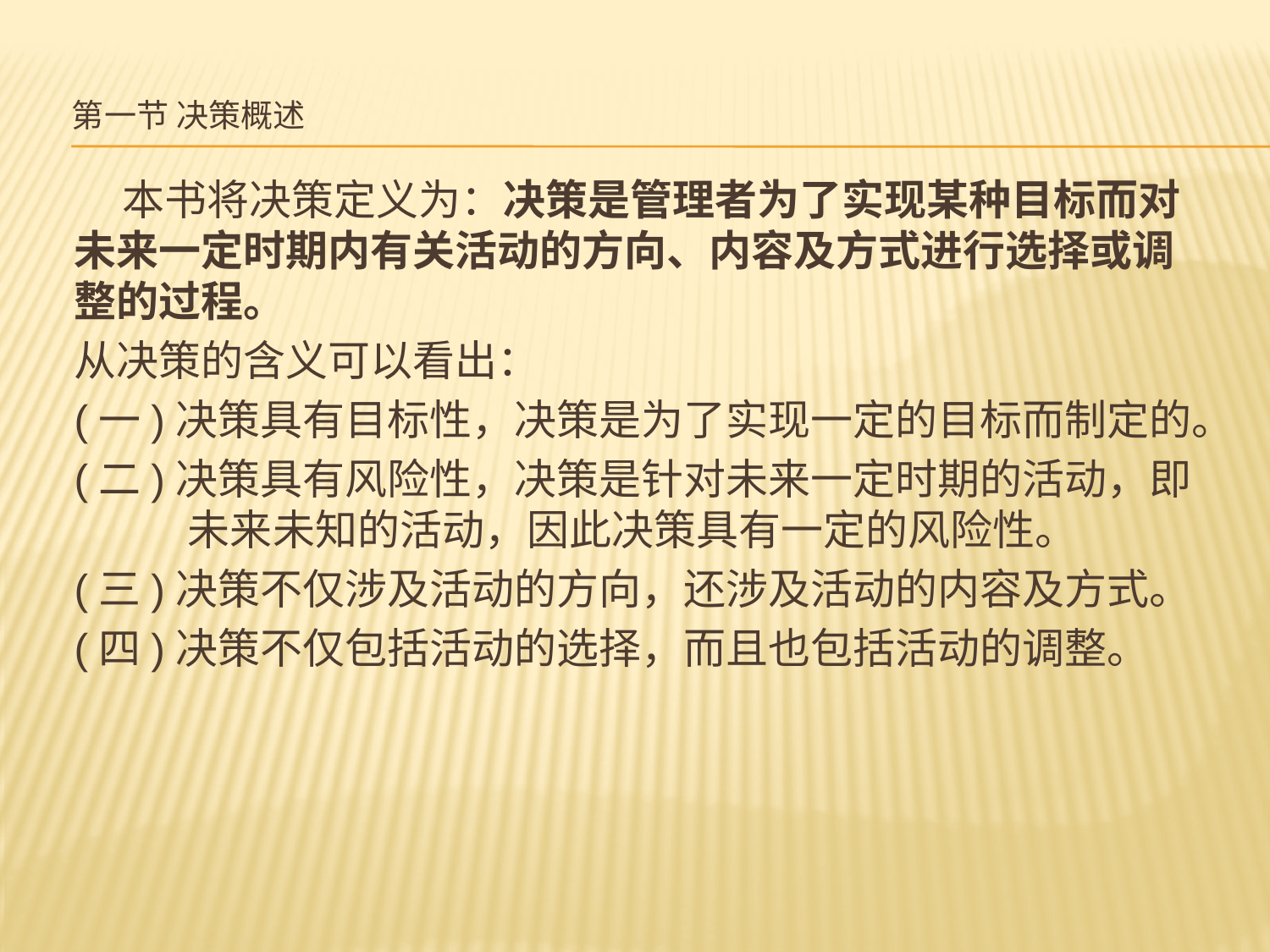

# 第一节 决策概述
    本书将决策定义为：决策是管理者为了实现某种目标而对未来一定时期内有关活动的方向、内容及方式进行选择或调整的过程。
从决策的含义可以看出：
(一)决策具有目标性，决策是为了实现一定的目标而制定的。
(二)决策具有风险性，决策是针对未来一定时期的活动，即             未来未知的活动，因此决策具有一定的风险性。
(三)决策不仅涉及活动的方向，还涉及活动的内容及方式。
(四)决策不仅包括活动的选择，而且也包括活动的调整。